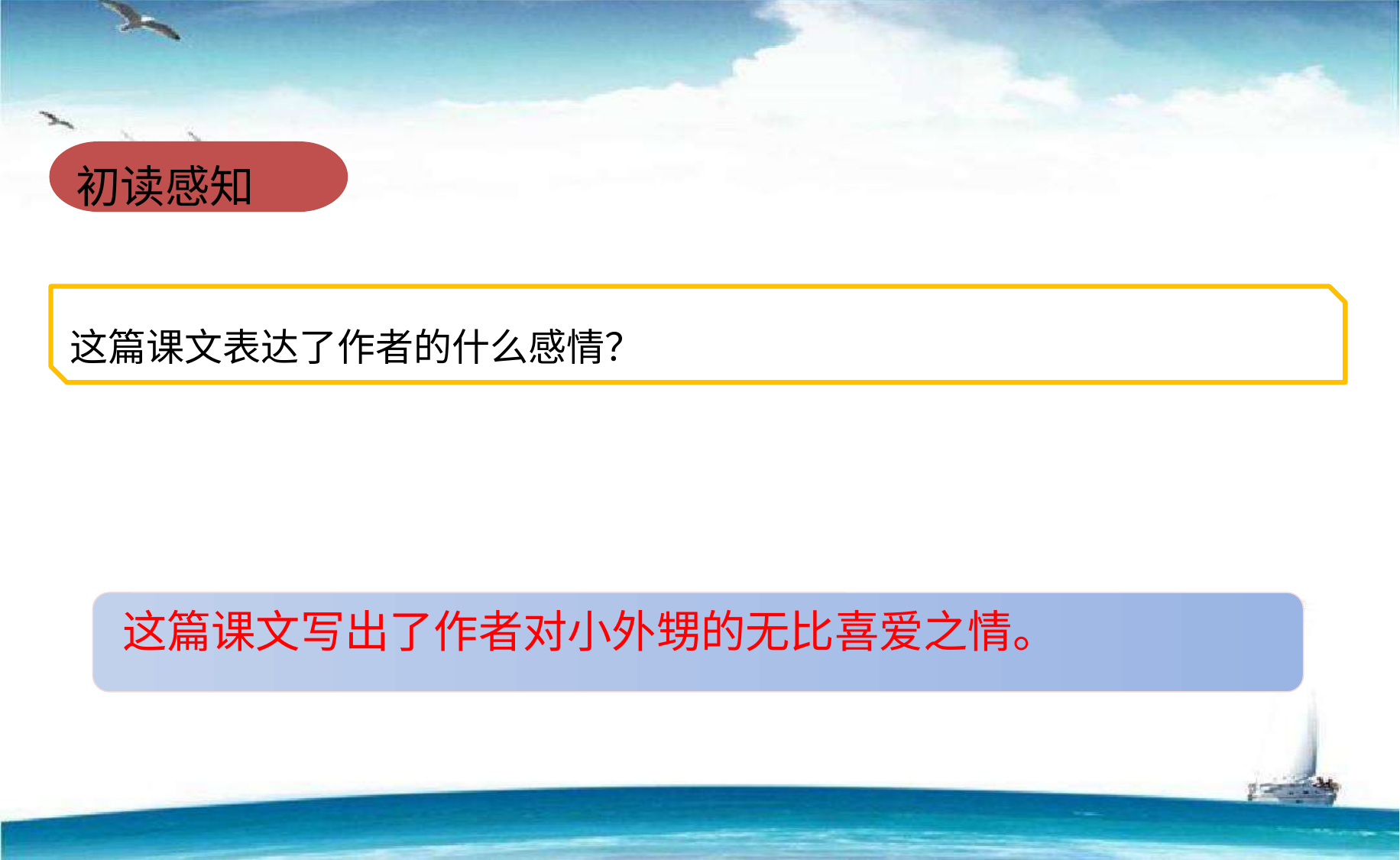

初读感知
这篇课文表达了作者的什么感情？
 这篇课文写出了作者对小外甥的无比喜爱之情。